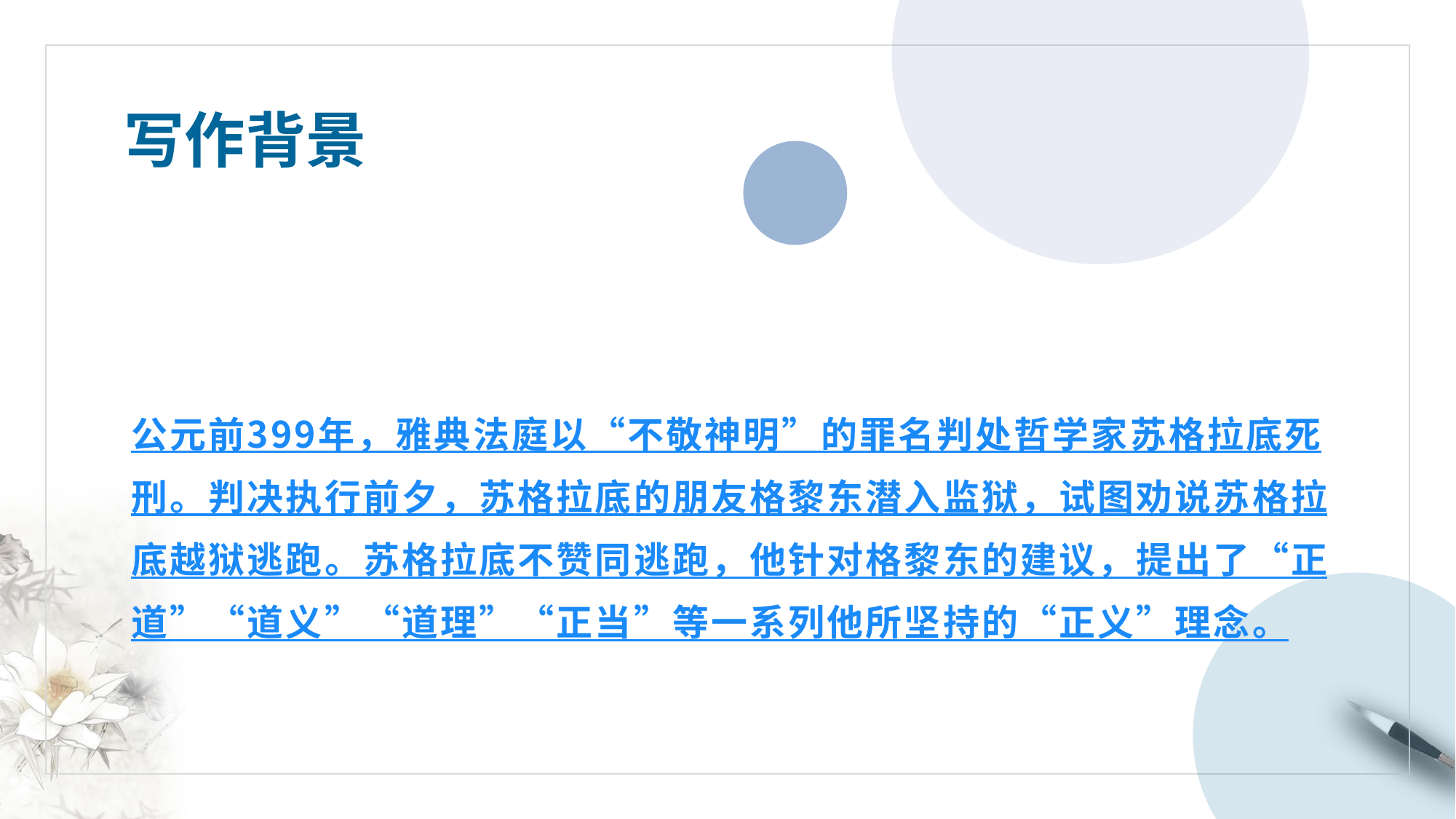

写作背景

公元前399年，雅典法庭以“不敬神明”的罪名判处哲学家苏格拉底死刑。判决执行前夕，苏格拉底的朋友格黎东潜入监狱，试图劝说苏格拉底越狱逃跑。苏格拉底不赞同逃跑，他针对格黎东的建议，提出了“正道”“道义”“道理”“正当”等一系列他所坚持的“正义”理念。